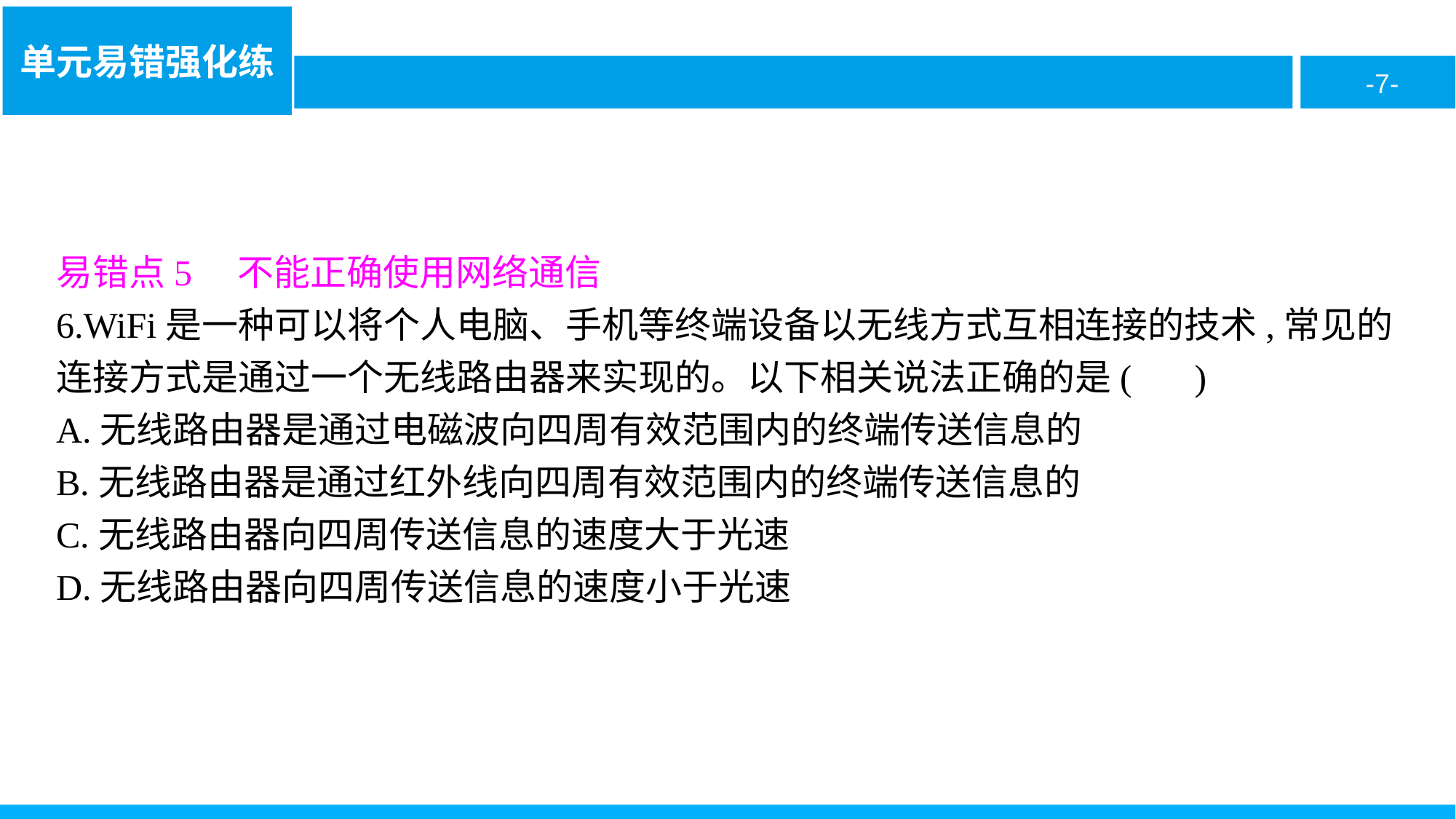

易错点5　不能正确使用网络通信
6.WiFi是一种可以将个人电脑、手机等终端设备以无线方式互相连接的技术,常见的连接方式是通过一个无线路由器来实现的。以下相关说法正确的是(  A  )
A.无线路由器是通过电磁波向四周有效范围内的终端传送信息的
B.无线路由器是通过红外线向四周有效范围内的终端传送信息的
C.无线路由器向四周传送信息的速度大于光速
D.无线路由器向四周传送信息的速度小于光速